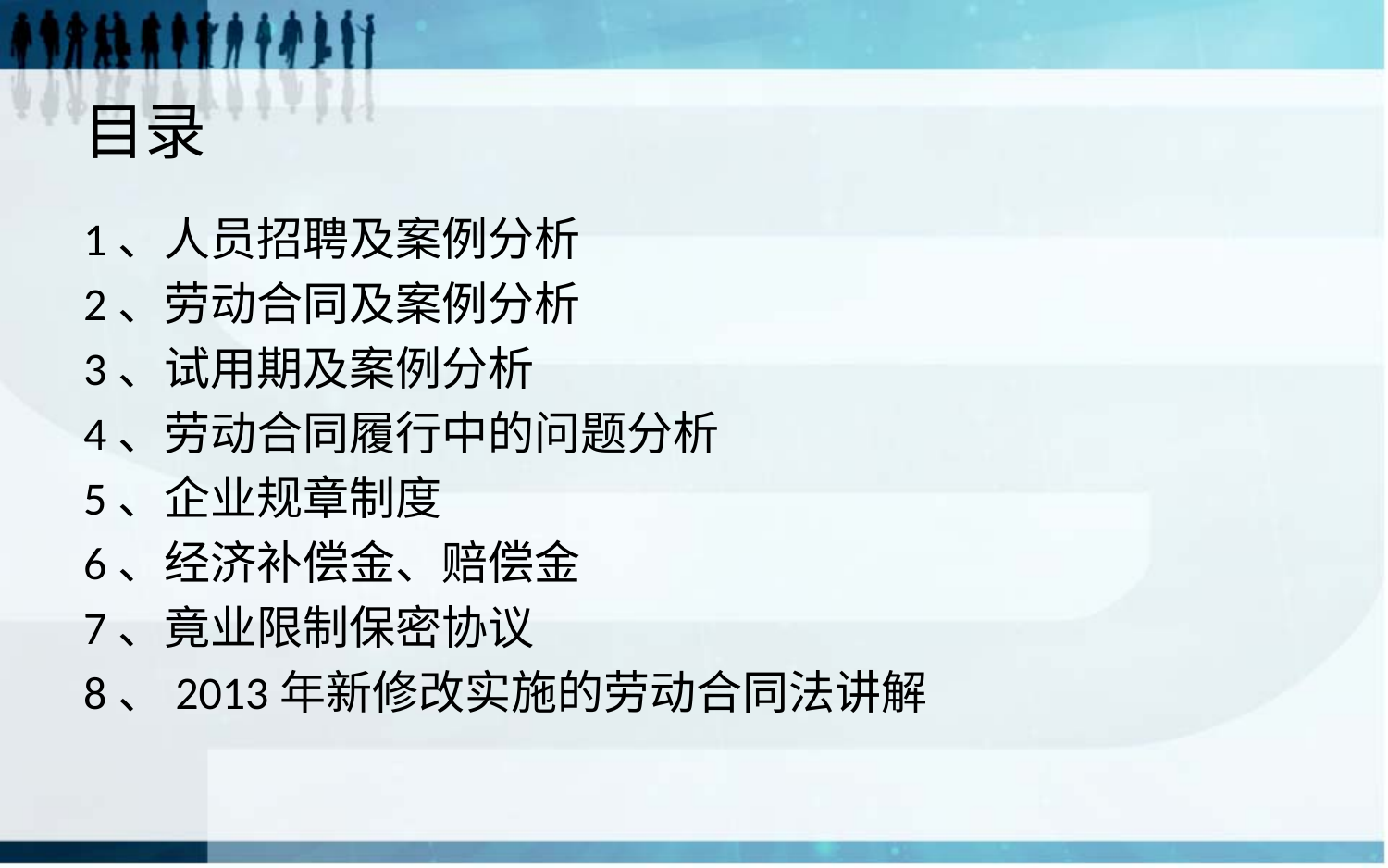

# 目录
1、人员招聘及案例分析
2、劳动合同及案例分析
3、试用期及案例分析
4、劳动合同履行中的问题分析
5、企业规章制度
6、经济补偿金、赔偿金
7、竟业限制保密协议
8、2013年新修改实施的劳动合同法讲解